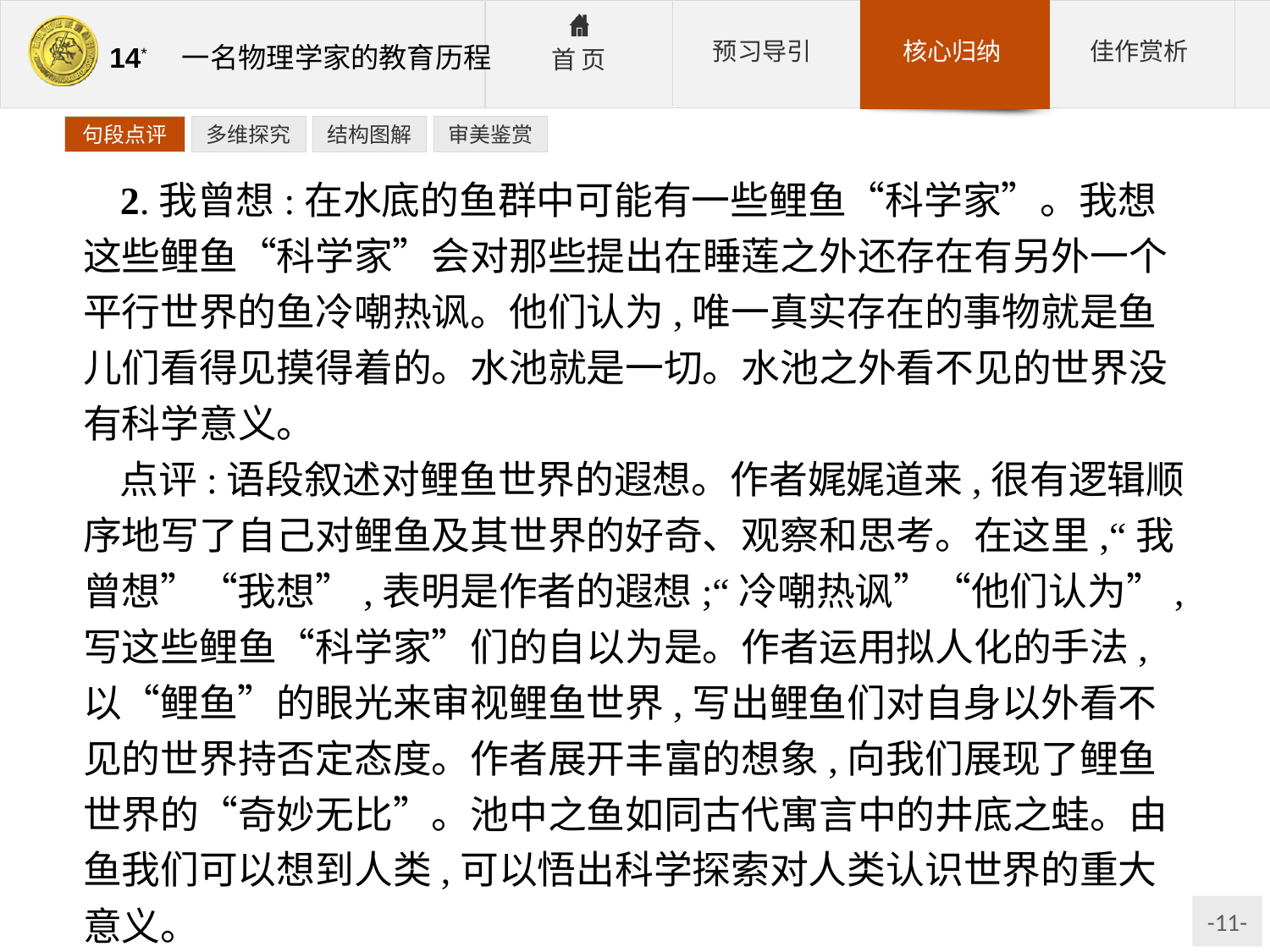

句段点评
多维探究
结构图解
审美鉴赏
2.我曾想:在水底的鱼群中可能有一些鲤鱼“科学家”。我想这些鲤鱼“科学家”会对那些提出在睡莲之外还存在有另外一个平行世界的鱼冷嘲热讽。他们认为,唯一真实存在的事物就是鱼儿们看得见摸得着的。水池就是一切。水池之外看不见的世界没有科学意义。
点评:语段叙述对鲤鱼世界的遐想。作者娓娓道来,很有逻辑顺序地写了自己对鲤鱼及其世界的好奇、观察和思考。在这里,“我曾想”“我想”,表明是作者的遐想;“冷嘲热讽”“他们认为”,写这些鲤鱼“科学家”们的自以为是。作者运用拟人化的手法,以“鲤鱼”的眼光来审视鲤鱼世界,写出鲤鱼们对自身以外看不见的世界持否定态度。作者展开丰富的想象,向我们展现了鲤鱼世界的“奇妙无比”。池中之鱼如同古代寓言中的井底之蛙。由鱼我们可以想到人类,可以悟出科学探索对人类认识世界的重大意义。